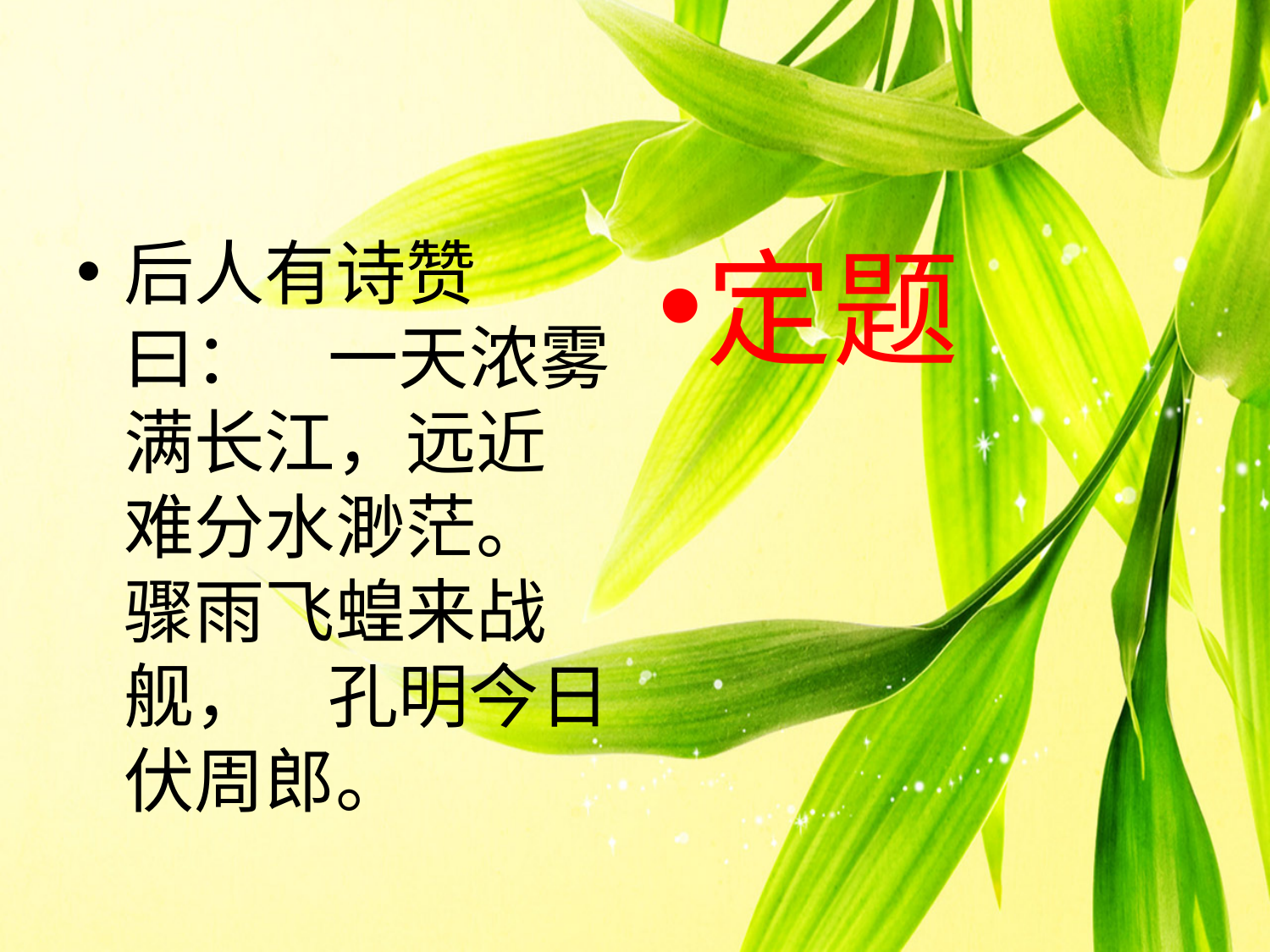

#
后人有诗赞曰：    一天浓雾满长江，远近难分水渺茫。骤雨飞蝗来战舰，    孔明今日伏周郎。
定题